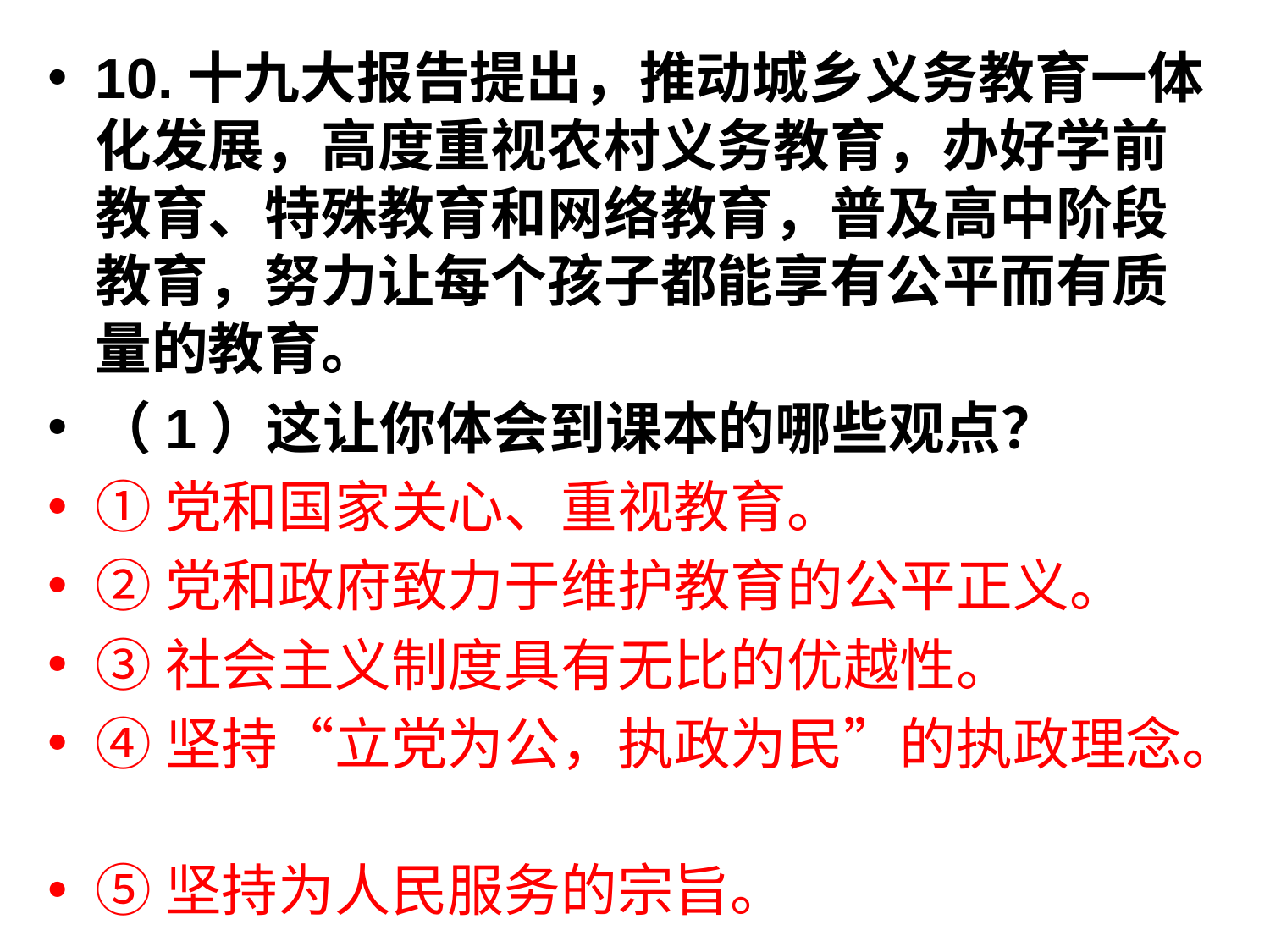

10.十九大报告提出，推动城乡义务教育一体化发展，高度重视农村义务教育，办好学前教育、特殊教育和网络教育，普及高中阶段教育，努力让每个孩子都能享有公平而有质量的教育。
（1）这让你体会到课本的哪些观点？
①党和国家关心、重视教育。
②党和政府致力于维护教育的公平正义。
③社会主义制度具有无比的优越性。
④坚持“立党为公，执政为民”的执政理念。
⑤坚持为人民服务的宗旨。